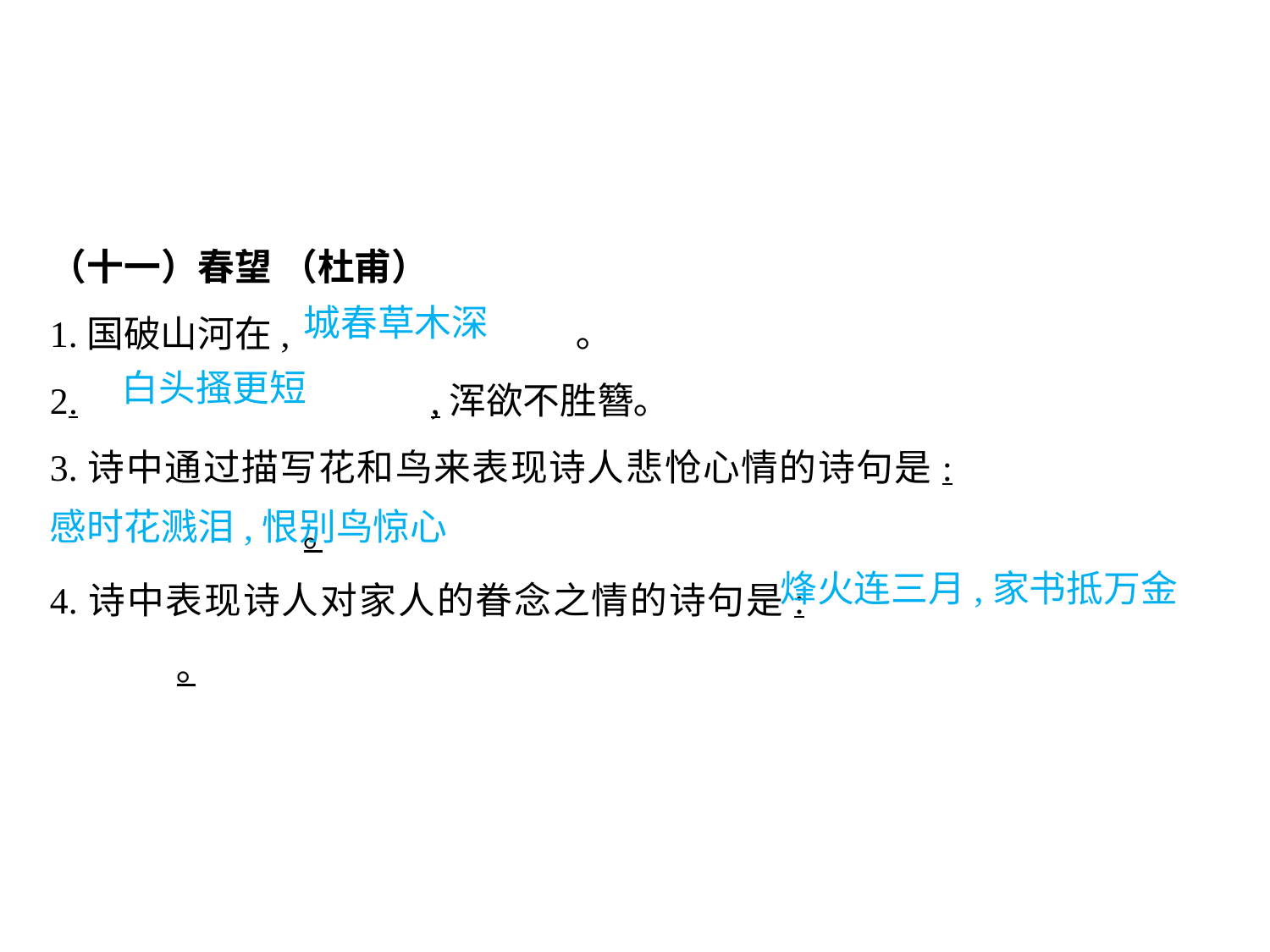

（十一）春望 （杜甫）
1.国破山河在,			 ｡
2.			,浑欲不胜簪｡
3.诗中通过描写花和鸟来表现诗人悲怆心情的诗句是:					｡
4.诗中表现诗人对家人的眷念之情的诗句是:					｡
城春草木深
白头搔更短
									感时花溅泪,恨别鸟惊心
烽火连三月,家书抵万金